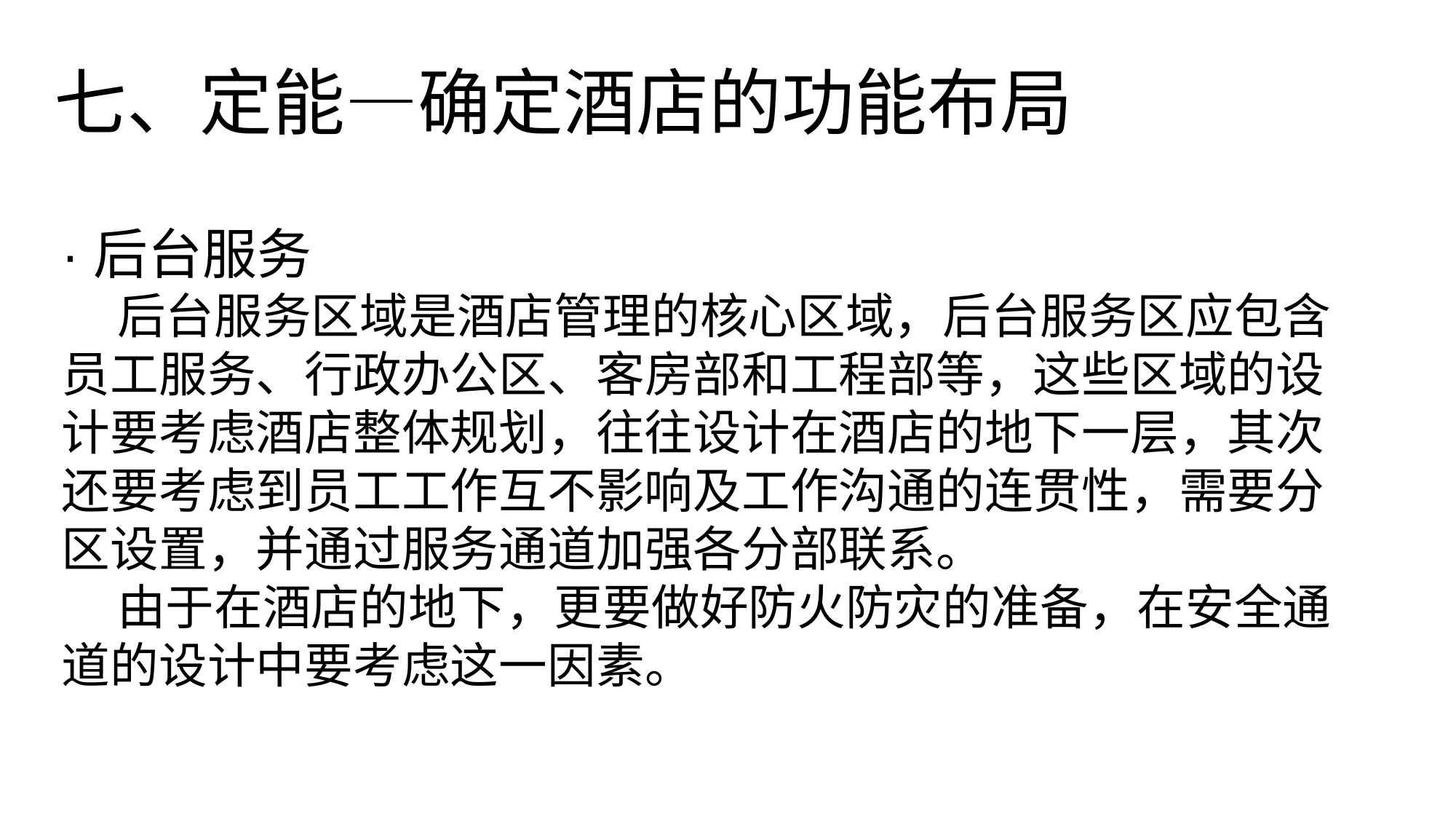

七、定能—确定酒店的功能布局
·后台服务
    后台服务区域是酒店管理的核心区域，后台服务区应包含员工服务、行政办公区、客房部和工程部等，这些区域的设计要考虑酒店整体规划，往往设计在酒店的地下一层，其次还要考虑到员工工作互不影响及工作沟通的连贯性，需要分区设置，并通过服务通道加强各分部联系。
    由于在酒店的地下，更要做好防火防灾的准备，在安全通道的设计中要考虑这一因素。